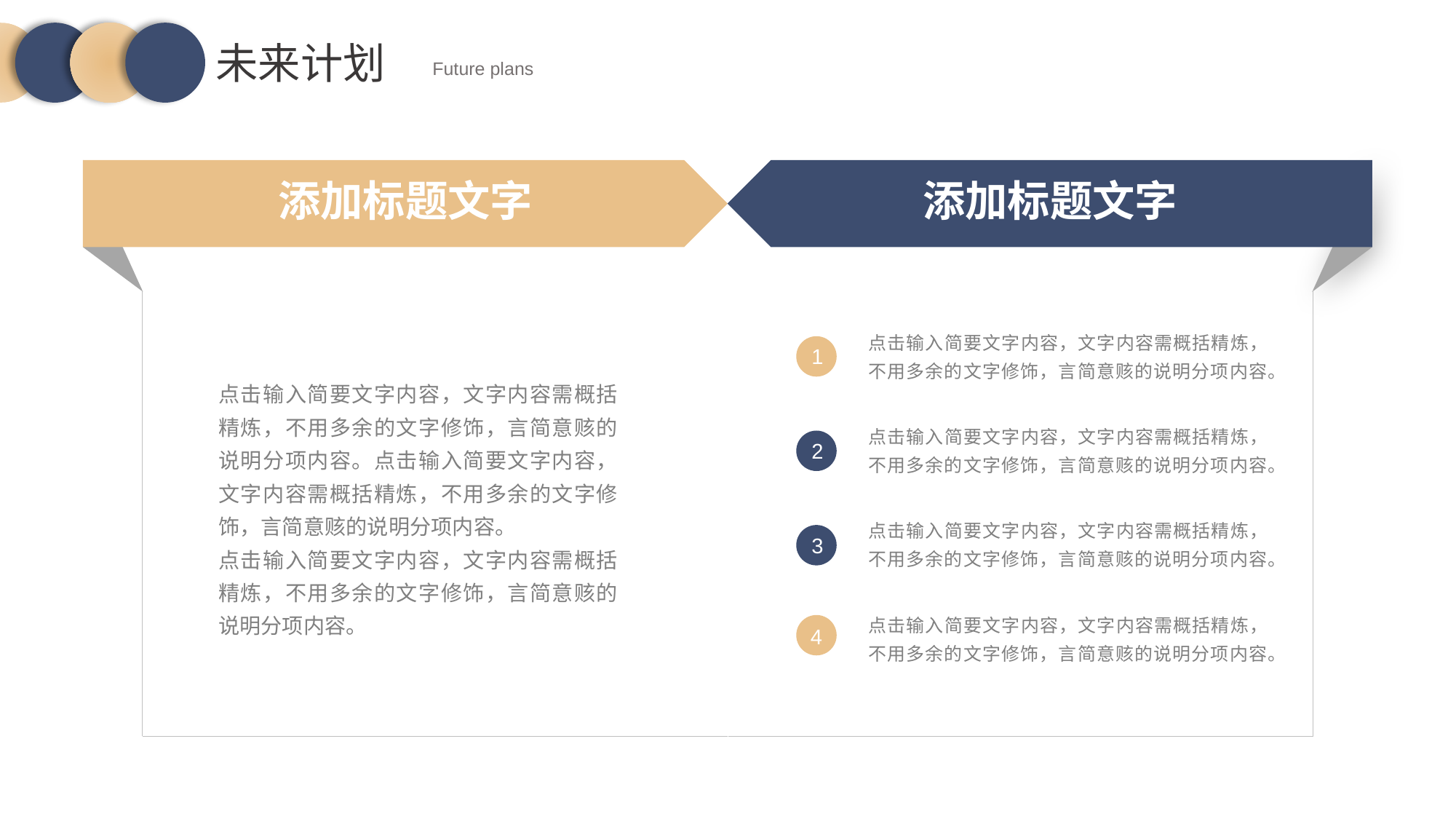

未来计划
Future plans

添加标题文字

添加标题文字
点击输入简要文字内容，文字内容需概括精炼，不用多余的文字修饰，言简意赅的说明分项内容。
1

点击输入简要文字内容，文字内容需概括精炼，不用多余的文字修饰，言简意赅的说明分项内容。点击输入简要文字内容，文字内容需概括精炼，不用多余的文字修饰，言简意赅的说明分项内容。
点击输入简要文字内容，文字内容需概括精炼，不用多余的文字修饰，言简意赅的说明分项内容。

点击输入简要文字内容，文字内容需概括精炼，不用多余的文字修饰，言简意赅的说明分项内容。
2

点击输入简要文字内容，文字内容需概括精炼，不用多余的文字修饰，言简意赅的说明分项内容。
3

点击输入简要文字内容，文字内容需概括精炼，不用多余的文字修饰，言简意赅的说明分项内容。

4